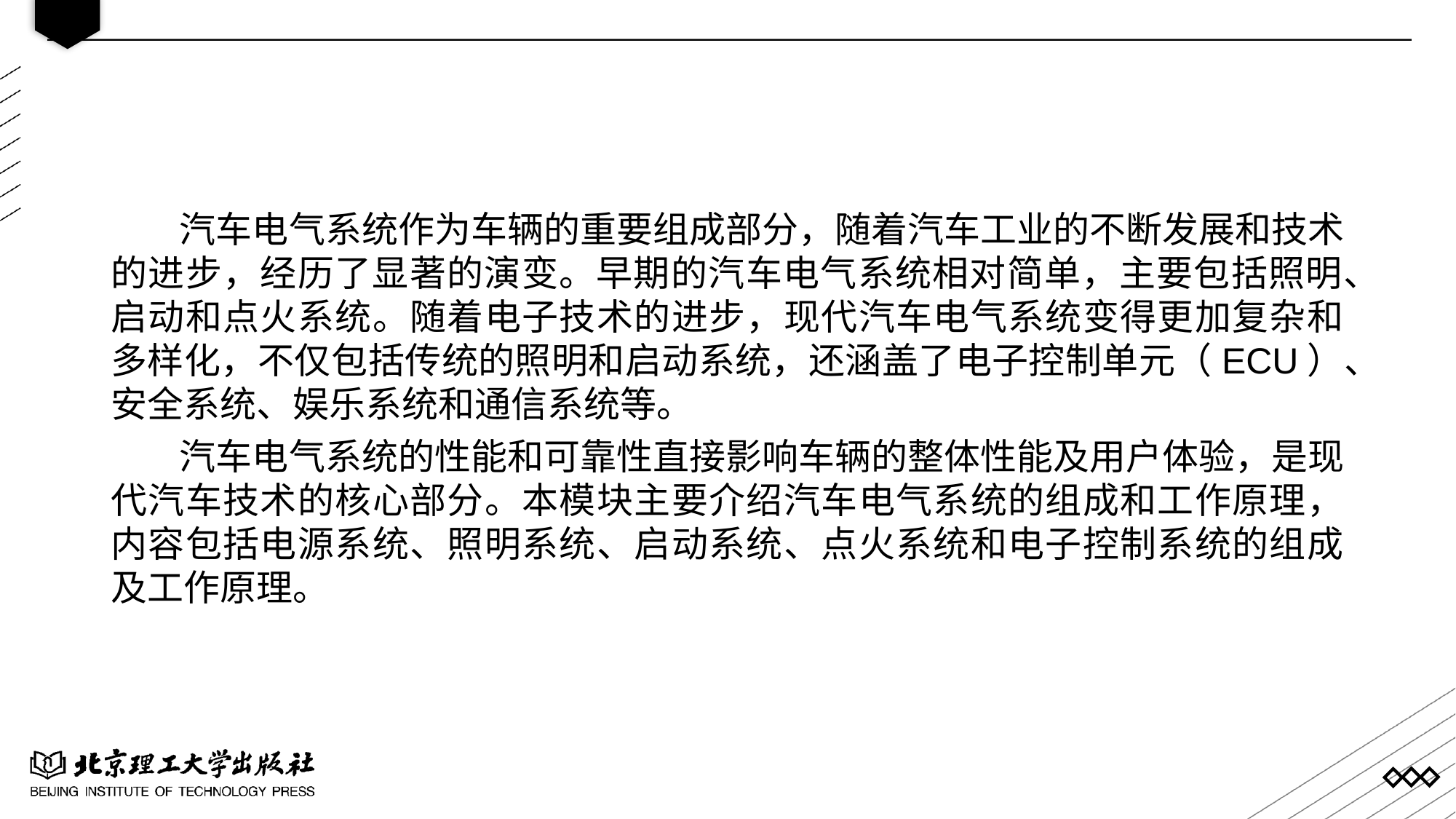

汽车电气系统作为车辆的重要组成部分，随着汽车工业的不断发展和技术的进步，经历了显著的演变。早期的汽车电气系统相对简单，主要包括照明、启动和点火系统。随着电子技术的进步，现代汽车电气系统变得更加复杂和多样化，不仅包括传统的照明和启动系统，还涵盖了电子控制单元（ECU）、安全系统、娱乐系统和通信系统等。
汽车电气系统的性能和可靠性直接影响车辆的整体性能及用户体验，是现代汽车技术的核心部分。本模块主要介绍汽车电气系统的组成和工作原理，内容包括电源系统、照明系统、启动系统、点火系统和电子控制系统的组成及工作原理。